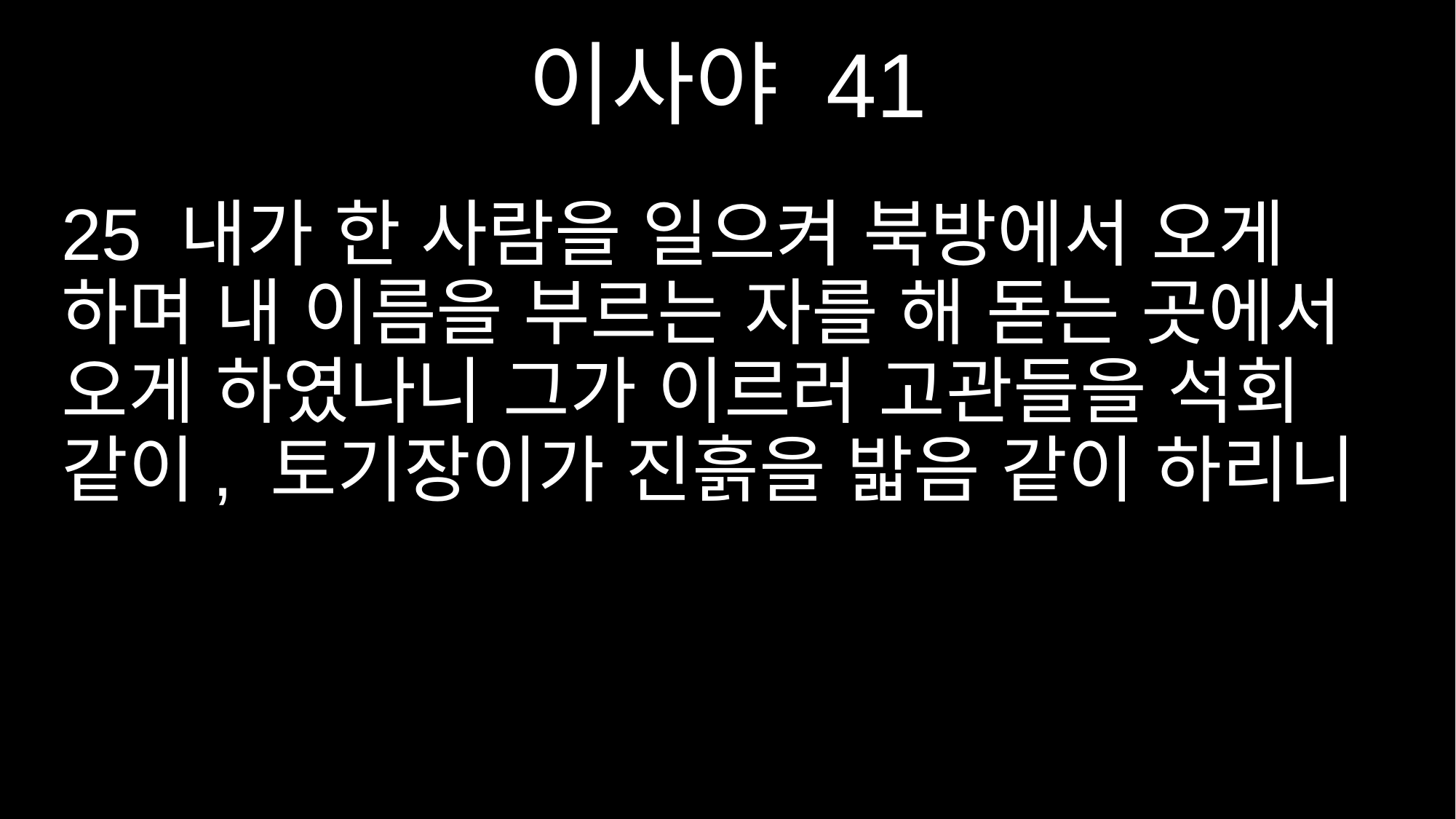

이사야 41
25 내가 한 사람을 일으켜 북방에서 오게 하며 내 이름을 부르는 자를 해 돋는 곳에서 오게 하였나니 그가 이르러 고관들을 석회 같이, 토기장이가 진흙을 밟음 같이 하리니